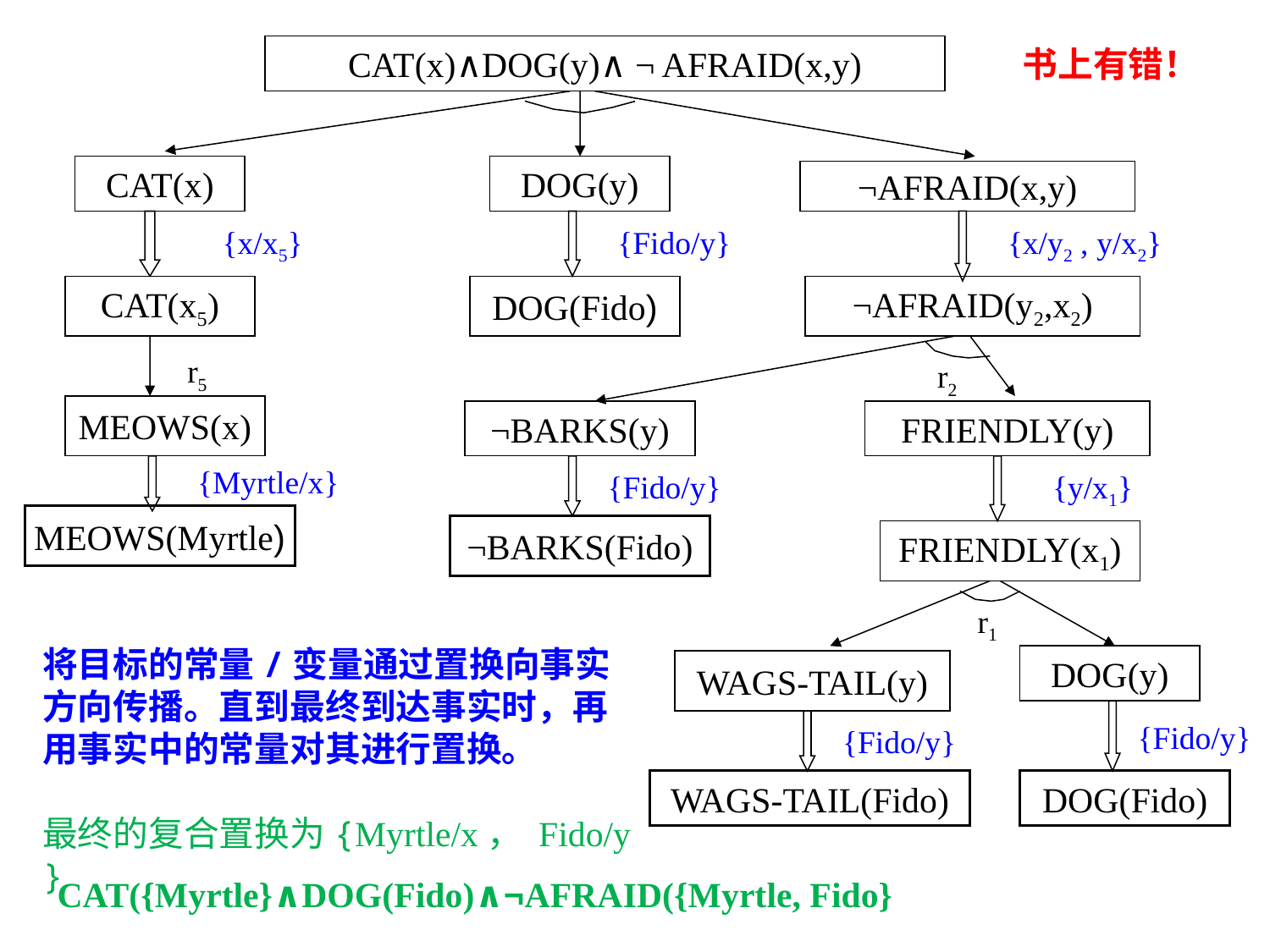

CAT(x)∧DOG(y)∧ ¬ AFRAID(x,y)
书上有错！

CAT(x)
DOG(y)
¬AFRAID(x,y)

{x/x5}
{Fido/y}
{x/y2 , y/x2}
CAT(x5)
DOG(Fido)
¬AFRAID(y2,x2)

r5
r2
MEOWS(x)
¬BARKS(y)
FRIENDLY(y)

{Myrtle/x}

{Fido/y}
{y/x1}
MEOWS(Myrtle)
¬BARKS(Fido)
FRIENDLY(x1)

r1
将目标的常量/变量通过置换向事实方向传播。直到最终到达事实时，再用事实中的常量对其进行置换。

最终的复合置换为{Myrtle/x， Fido/y }
DOG(y)
WAGS-TAIL(y)

{Fido/y}
{Fido/y}
WAGS-TAIL(Fido)
DOG(Fido)
CAT({Myrtle}∧DOG(Fido)∧¬AFRAID({Myrtle, Fido}